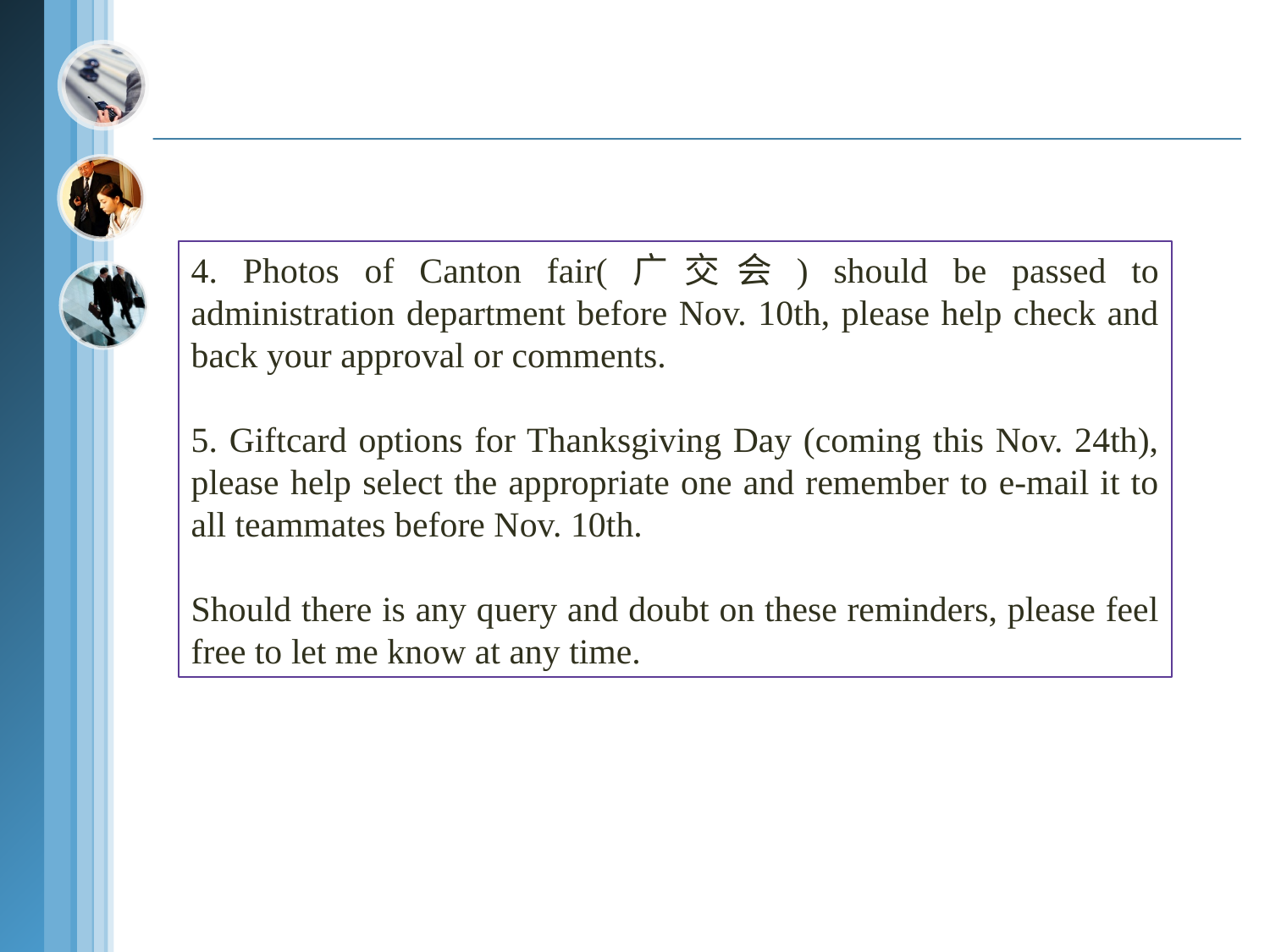

4. Photos of Canton fair(广交会) should be passed to administration department before Nov. 10th, please help check and back your approval or comments.

5. Giftcard options for Thanksgiving Day (coming this Nov. 24th), please help select the appropriate one and remember to e-mail it to all teammates before Nov. 10th.

Should there is any query and doubt on these reminders, please feel free to let me know at any time.